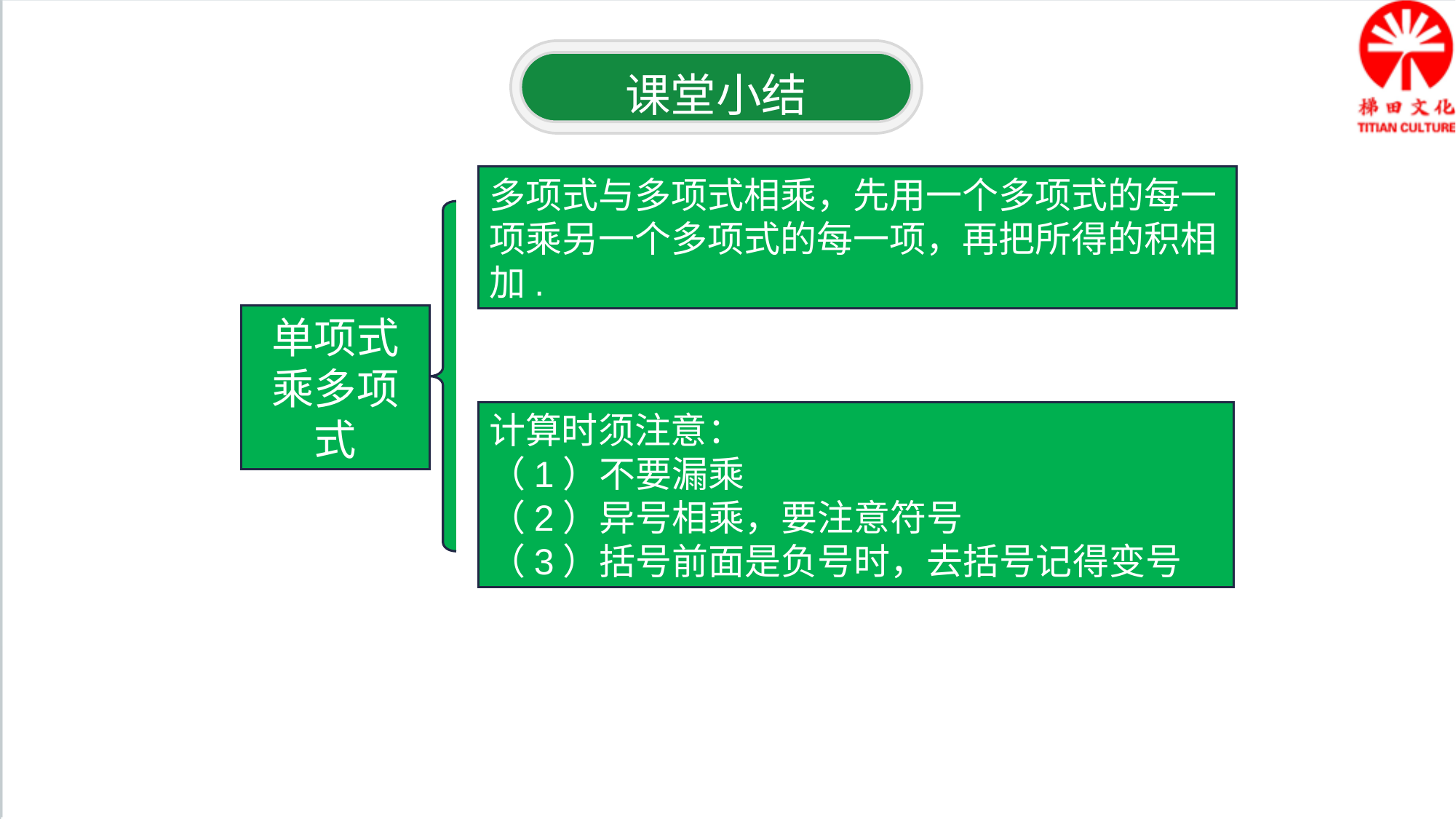

课堂小结
多项式与多项式相乘，先用一个多项式的每一项乘另一个多项式的每一项，再把所得的积相加.

单项式乘多项式
计算时须注意：
（1）不要漏乘
（2）异号相乘，要注意符号
（3）括号前面是负号时，去括号记得变号